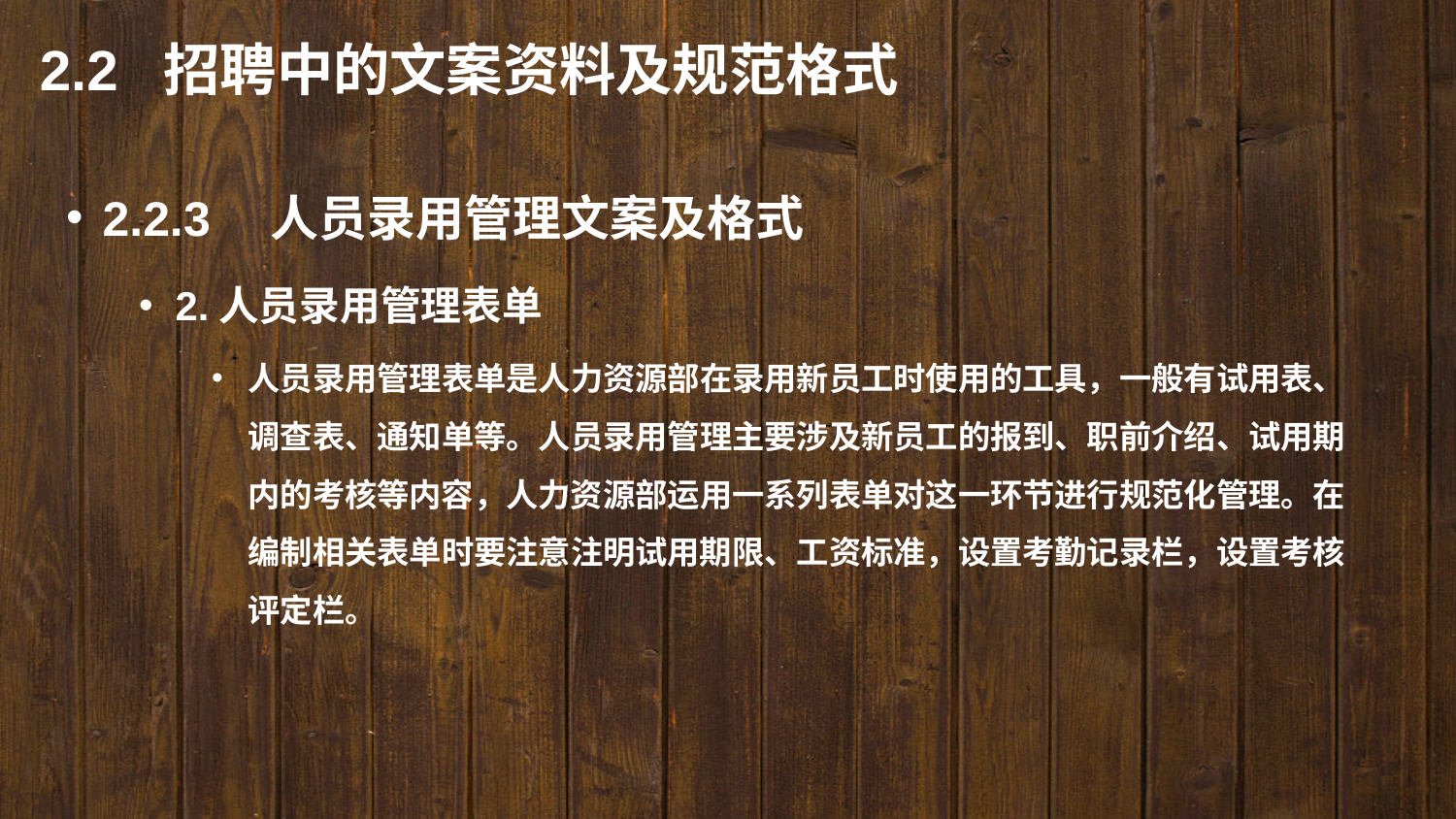

2.2  招聘中的文案资料及规范格式
2.2.3　人员录用管理文案及格式
2.人员录用管理表单
人员录用管理表单是人力资源部在录用新员工时使用的工具，一般有试用表、调查表、通知单等。人员录用管理主要涉及新员工的报到、职前介绍、试用期内的考核等内容，人力资源部运用一系列表单对这一环节进行规范化管理。在编制相关表单时要注意注明试用期限、工资标准，设置考勤记录栏，设置考核评定栏。